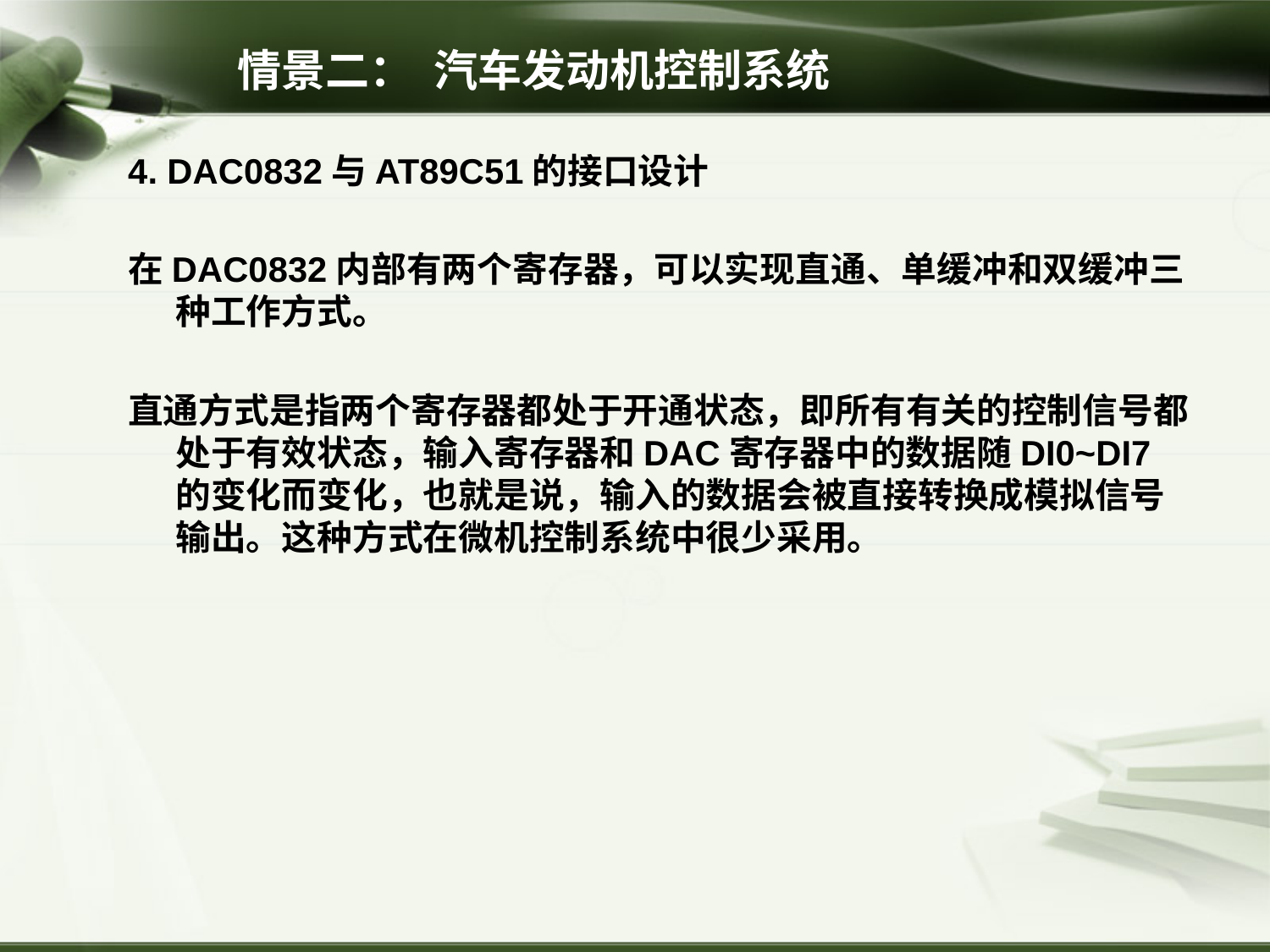

情景二：  汽车发动机控制系统
4. DAC0832与AT89C51的接口设计

在DAC0832内部有两个寄存器，可以实现直通、单缓冲和双缓冲三种工作方式。

直通方式是指两个寄存器都处于开通状态，即所有有关的控制信号都处于有效状态，输入寄存器和DAC寄存器中的数据随DI0~DI7的变化而变化，也就是说，输入的数据会被直接转换成模拟信号输出。这种方式在微机控制系统中很少采用。